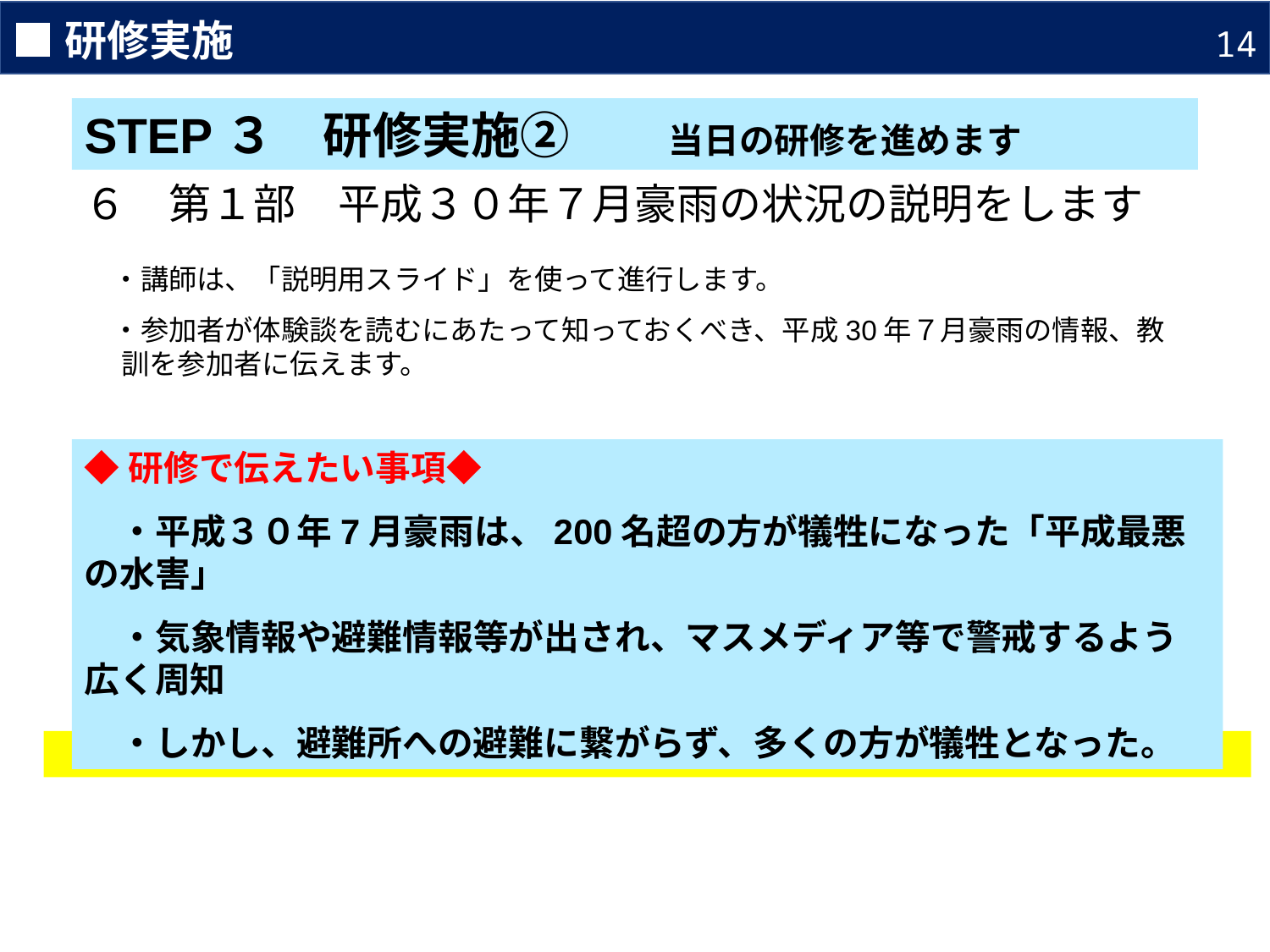

■研修実施
14
STEP３　研修実施②　　当日の研修を進めます
６　第１部　平成３０年７月豪雨の状況の説明をします

　・講師は、「説明用スライド」を使って進行します。

　・参加者が体験談を読むにあたって知っておくべき、平成30年７月豪雨の情報、教訓を参加者に伝えます。
◆研修で伝えたい事項◆
　・平成３０年7月豪雨は、200名超の方が犠牲になった「平成最悪の水害」
　・気象情報や避難情報等が出され、マスメディア等で警戒するよう広く周知
　・しかし、避難所への避難に繋がらず、多くの方が犠牲となった。
第１部　終了